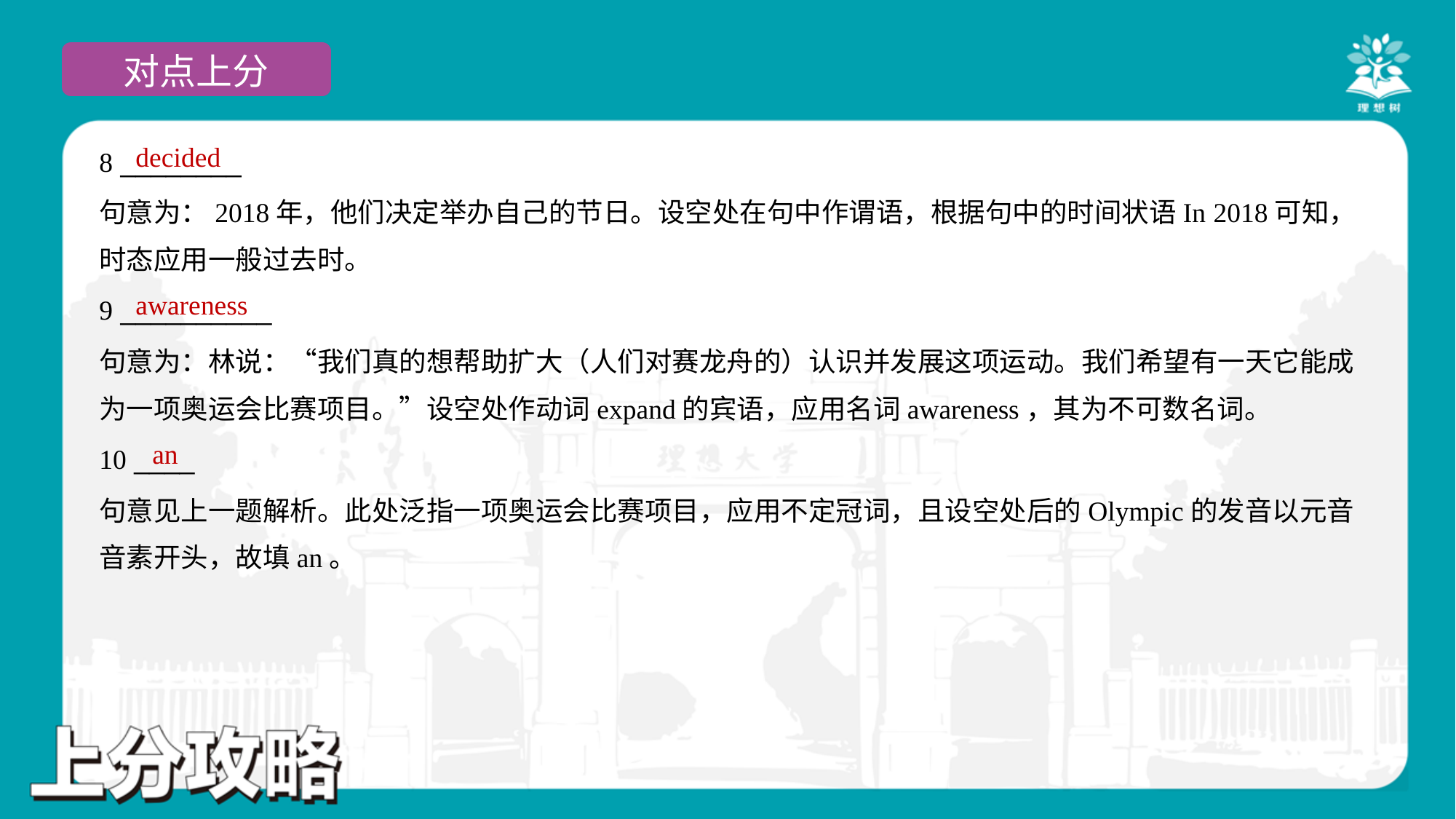

decided
8 ________
句意为：2018年，他们决定举办自己的节日。设空处在句中作谓语，根据句中的时间状语In 2018可知，
时态应用一般过去时。
awareness
9 __________
句意为：林说：“我们真的想帮助扩大（人们对赛龙舟的）认识并发展这项运动。我们希望有一天它能成
为一项奥运会比赛项目。”设空处作动词expand的宾语，应用名词awareness，其为不可数名词。
an
10 ____
句意见上一题解析。此处泛指一项奥运会比赛项目，应用不定冠词，且设空处后的Olympic的发音以元音
音素开头，故填an。